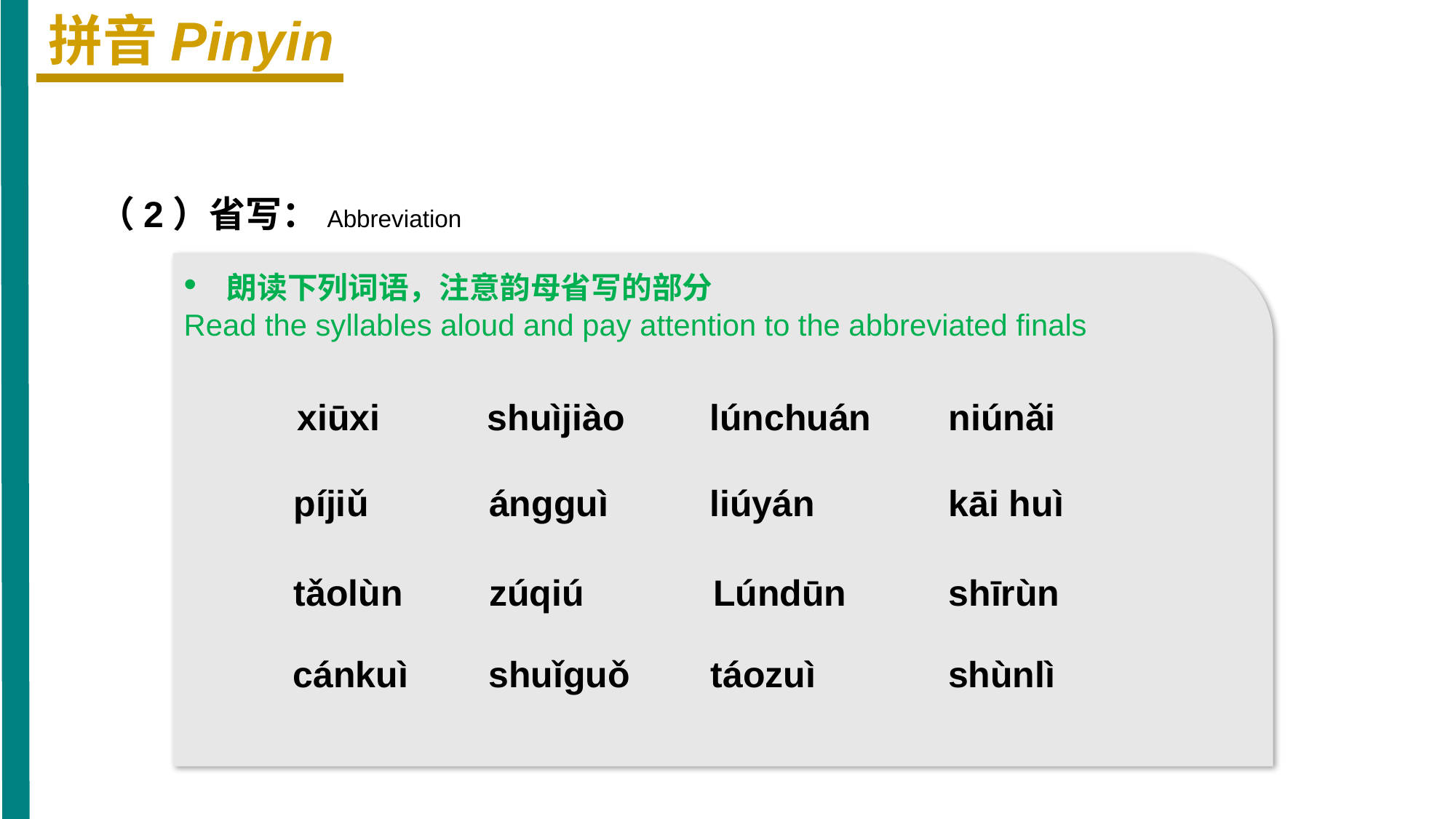

拼音Pinyin
（2）省写：Abbreviation

 朗读下列词语，注意韵母省写的部分
Read the syllables aloud and pay attention to the abbreviated finals
xiūxi
shuìjiào
lúnchuán
niúnǎi
píjiǔ
ánɡɡuì
liúyán
kāi huì
tǎolùn
zúqiú
Lúndūn
shīrùn
cánkuì
shuǐɡuǒ
táozuì
shùnlì